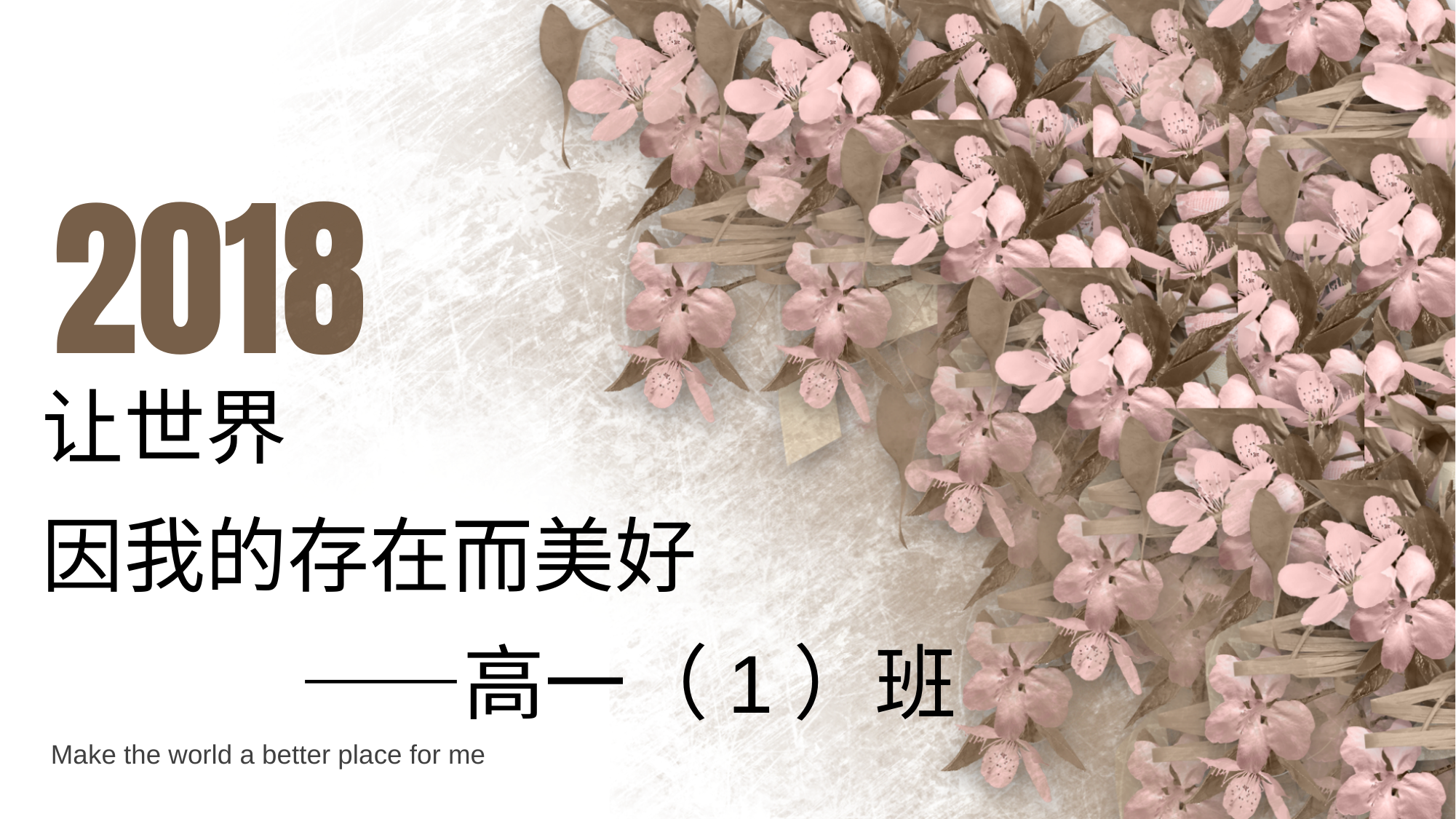

# 让世界 因我的存在而美好 ——高一（1）班
Make the world a better place for me